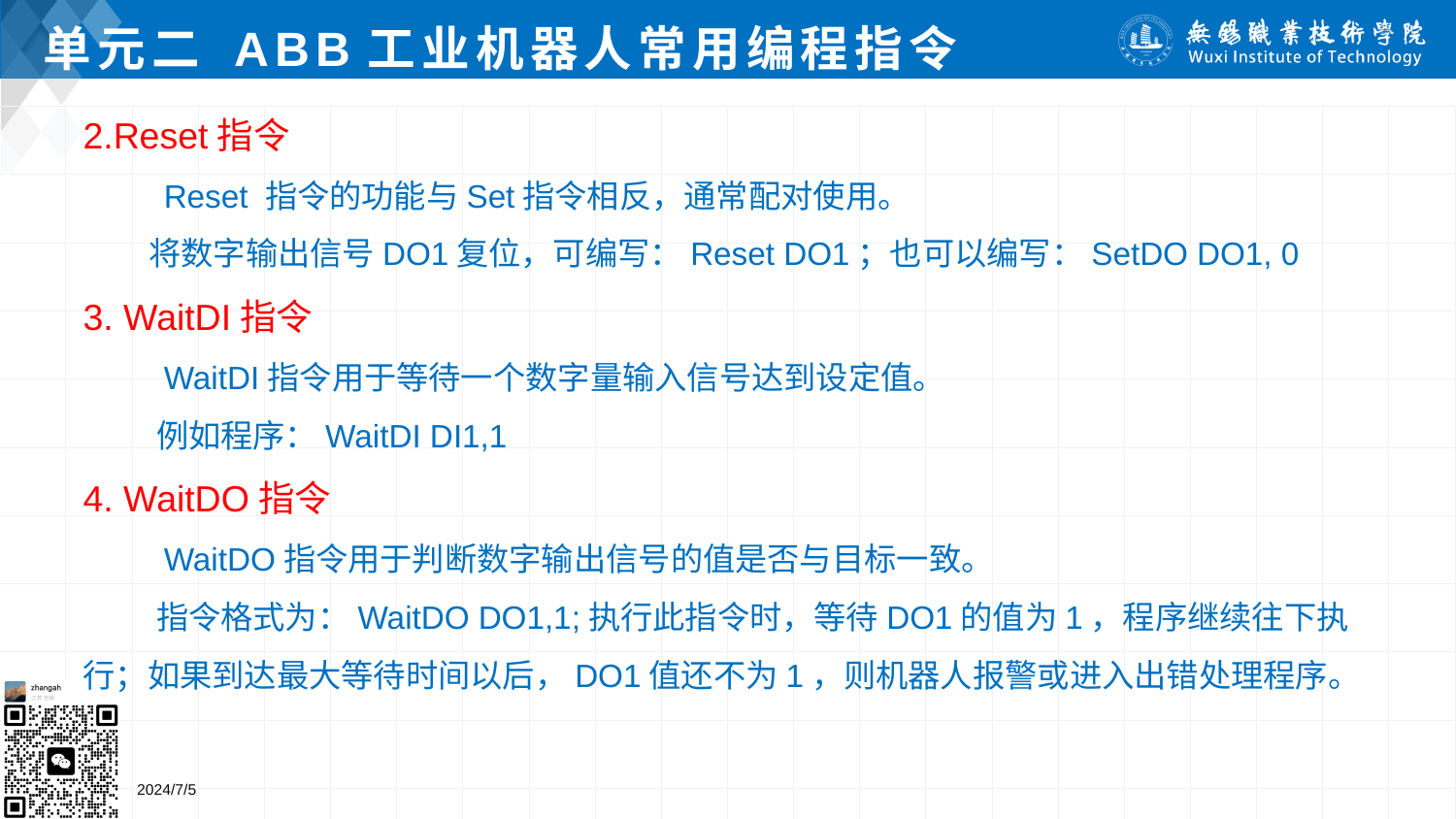

# 单元二 ABB工业机器人常用编程指令
2.Reset指令
         Reset 指令的功能与Set指令相反，通常配对使用。
        将数字输出信号DO1复位，可编写：Reset DO1；也可以编写：SetDO DO1, 0
3. WaitDI指令
         WaitDI指令用于等待一个数字量输入信号达到设定值。
         例如程序：WaitDI DI1,1
4. WaitDO指令
         WaitDO指令用于判断数字输出信号的值是否与目标一致。
         指令格式为：WaitDO DO1,1;执行此指令时，等待DO1的值为1，程序继续往下执行；如果到达最大等待时间以后，DO1值还不为1，则机器人报警或进入出错处理程序。

2024/7/5